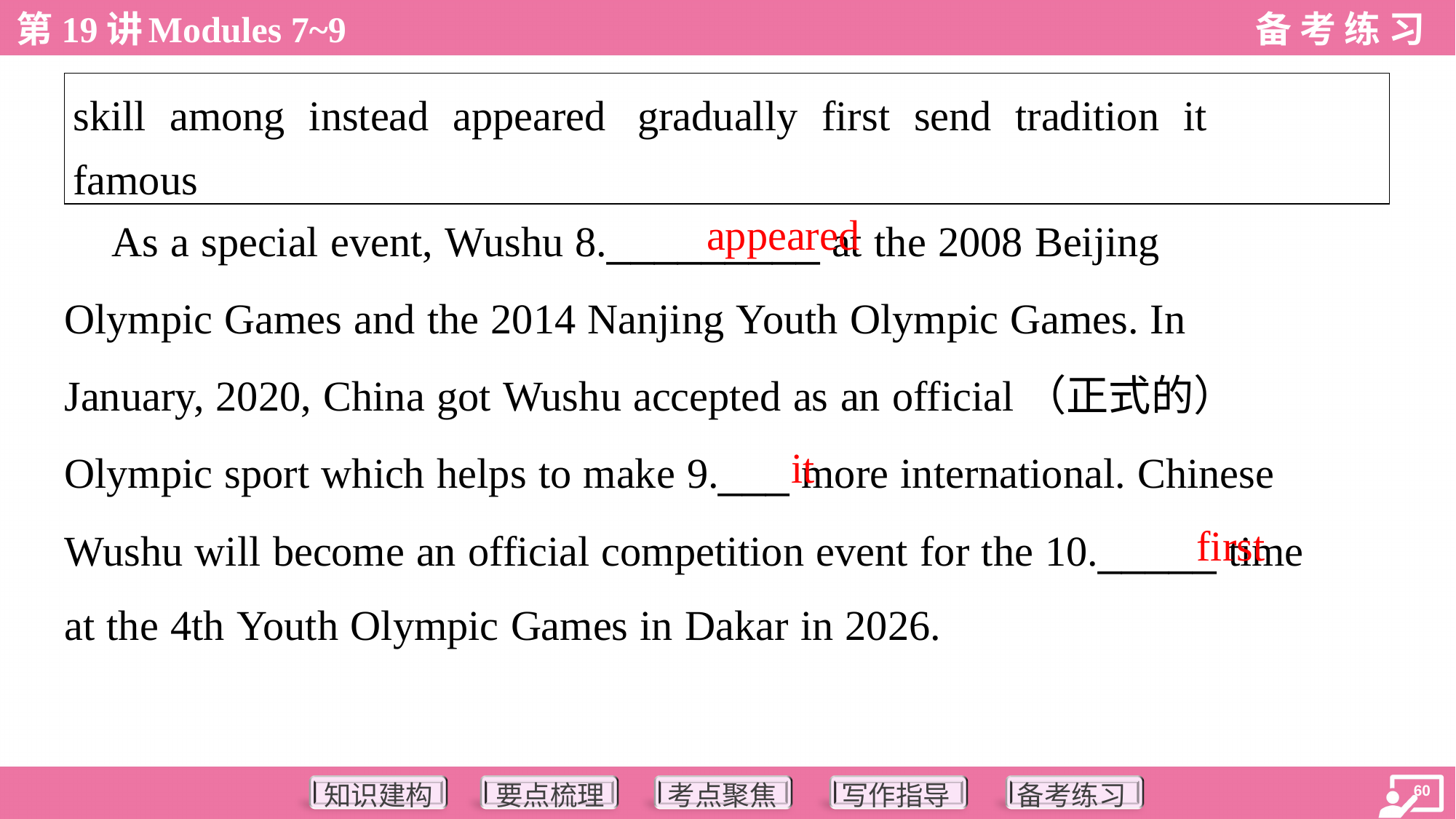

| skill among instead appeared gradually first send tradition it famous |
| --- |
appeared
    As a special event, Wushu 8._________ at the 2008 Beijing
Olympic Games and the 2014 Nanjing Youth Olympic Games. In
January, 2020, China got Wushu accepted as an official（正式的）
Olympic sport which helps to make 9.___ more international. Chinese
Wushu will become an official competition event for the 10._____ time
at the 4th Youth Olympic Games in Dakar in 2026.
it
first